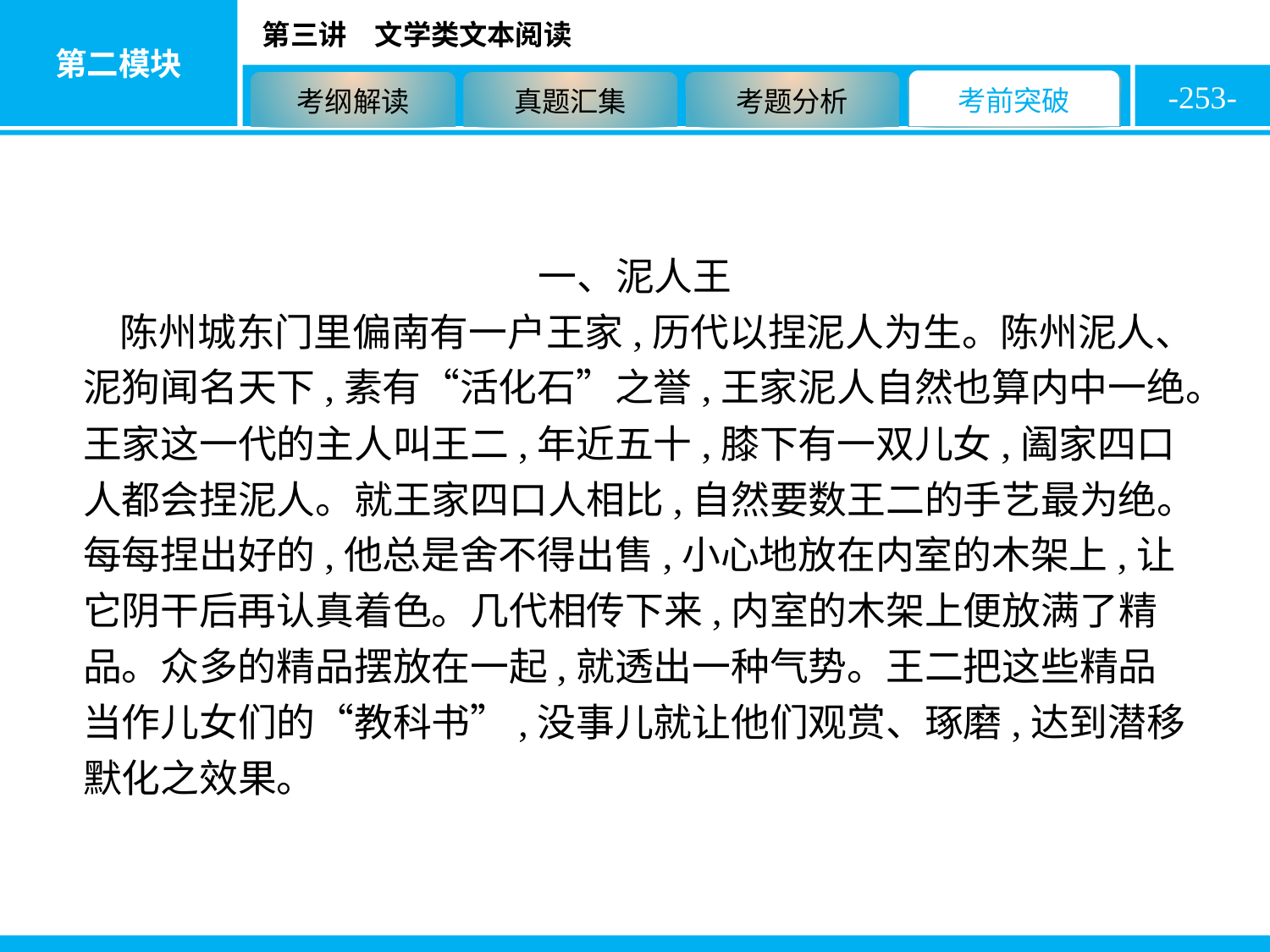

-253-
一、泥人王
陈州城东门里偏南有一户王家,历代以捏泥人为生。陈州泥人、泥狗闻名天下,素有“活化石”之誉,王家泥人自然也算内中一绝。王家这一代的主人叫王二,年近五十,膝下有一双儿女,阖家四口人都会捏泥人。就王家四口人相比,自然要数王二的手艺最为绝。每每捏出好的,他总是舍不得出售,小心地放在内室的木架上,让它阴干后再认真着色。几代相传下来,内室的木架上便放满了精品。众多的精品摆放在一起,就透出一种气势。王二把这些精品当作儿女们的“教科书”,没事儿就让他们观赏、琢磨,达到潜移默化之效果。